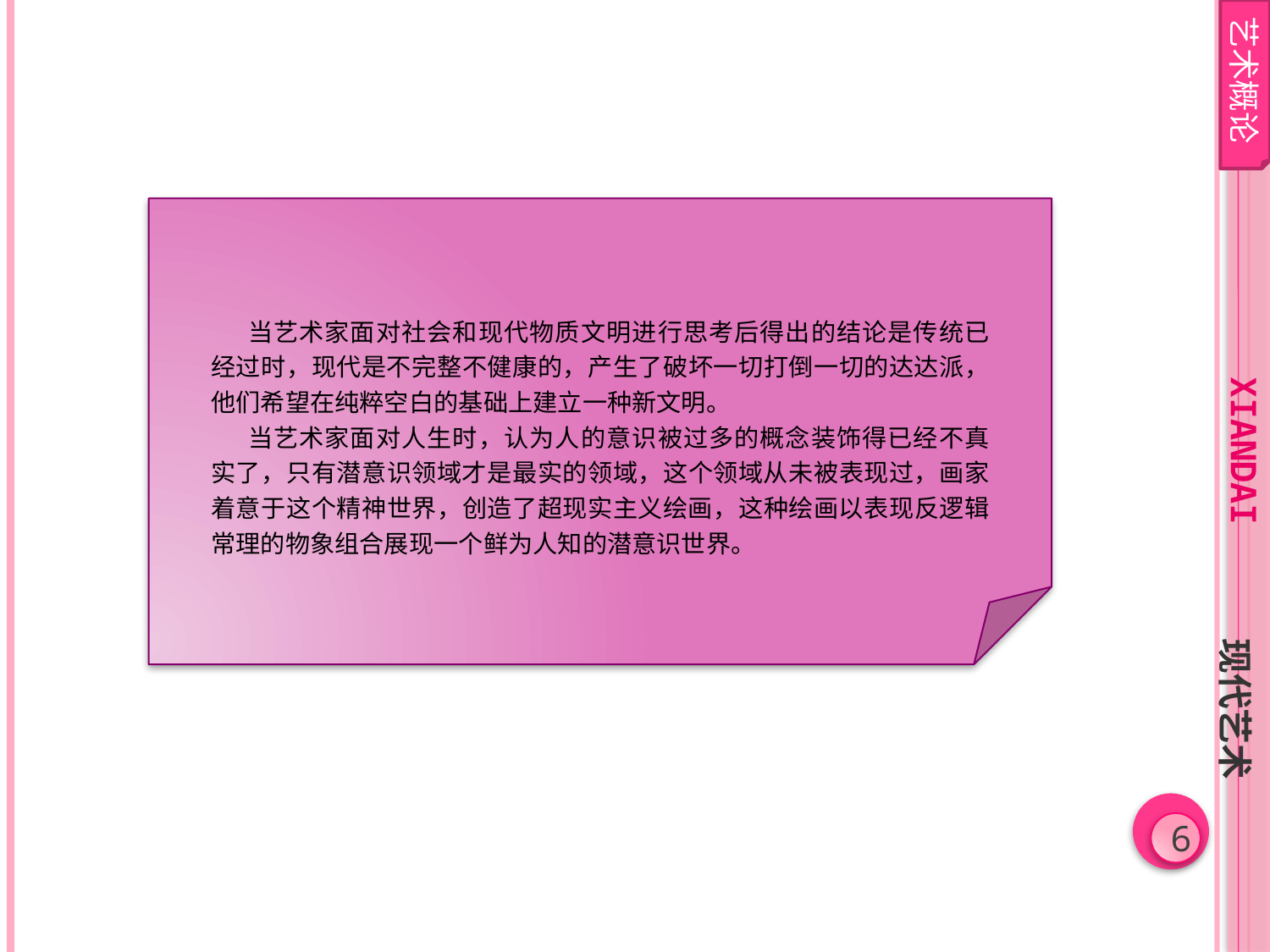

艺术概论

当艺术家面对社会和现代物质文明进行思考后得出的结论是传统已经过时，现代是不完整不健康的，产生了破坏一切打倒一切的达达派，他们希望在纯粹空白的基础上建立一种新文明。
当艺术家面对人生时，认为人的意识被过多的概念装饰得已经不真实了，只有潜意识领域才是最实的领域，这个领域从未被表现过，画家着意于这个精神世界，创造了超现实主义绘画，这种绘画以表现反逻辑常理的物象组合展现一个鲜为人知的潜意识世界。
xiandai
现代艺术
6